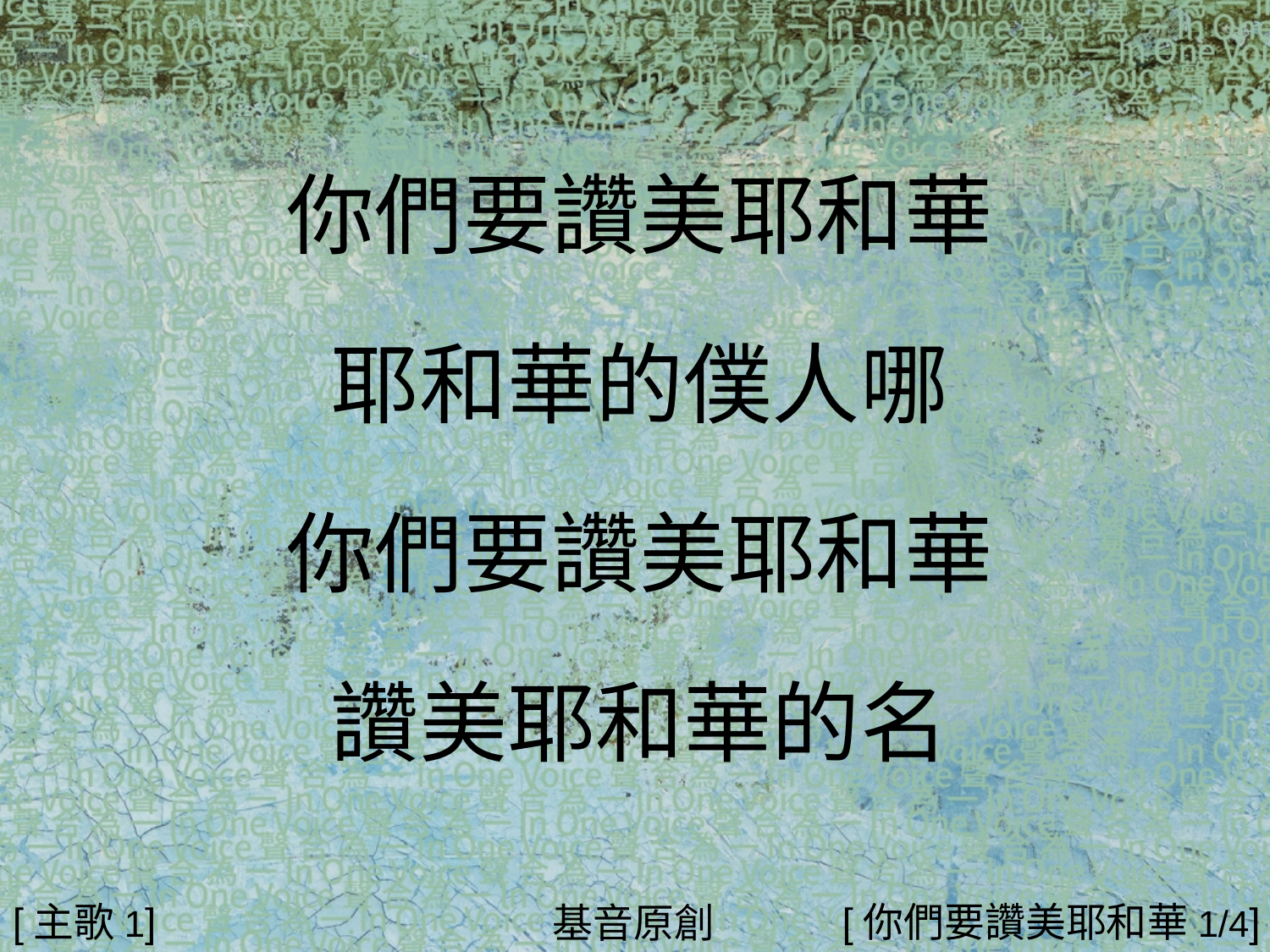

你們要讚美耶和華

耶和華的僕人哪

你們要讚美耶和華

讚美耶和華的名
#

[主歌1]

[你們要讚美耶和華1/4]
基音原創